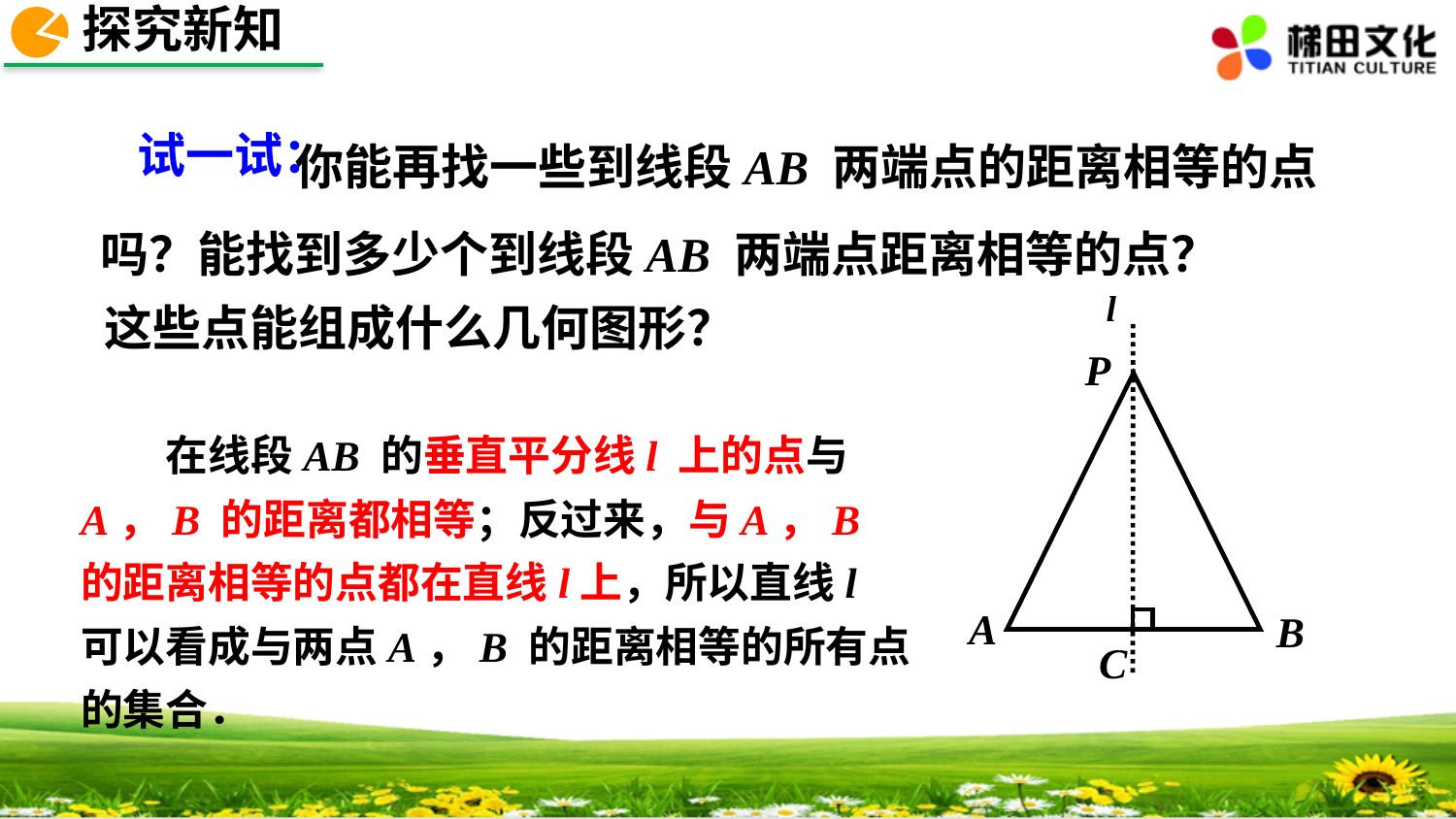

探究新知

　　         你能再找一些到线段AB 两端点的距离相等的点吗？能找到多少个到线段AB 两端点距离相等的点？
试一试：
l
 这些点能组成什么几何图形？

P

A
B

C
　　在线段AB 的垂直平分线l 上的点与A，B 的距离都相等；反过来，与A，B 的距离相等的点都在直线l上，所以直线l 可以看成与两点A，B 的距离相等的所有点的集合．